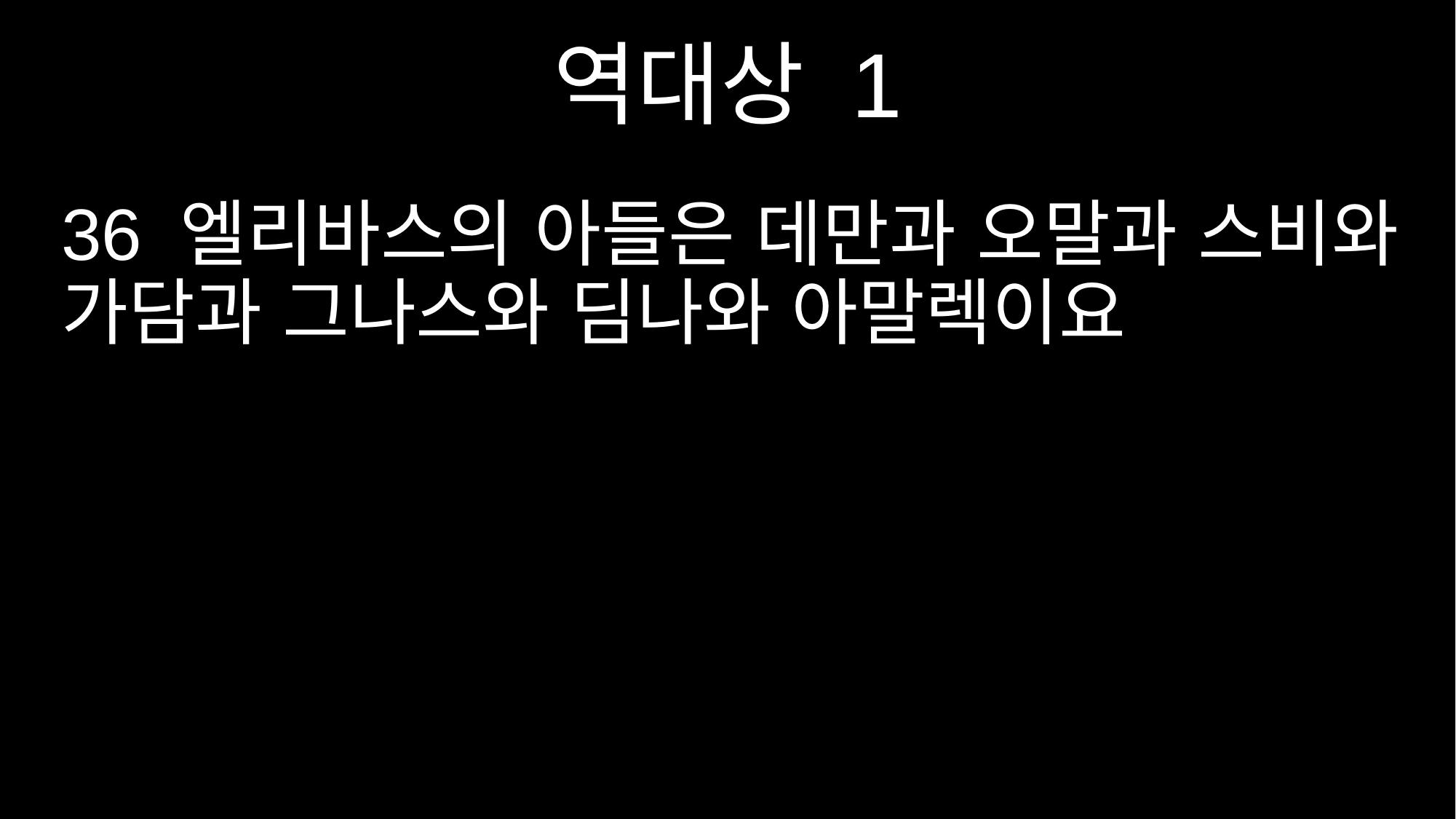

역대상 1
36 엘리바스의 아들은 데만과 오말과 스비와 가담과 그나스와 딤나와 아말렉이요